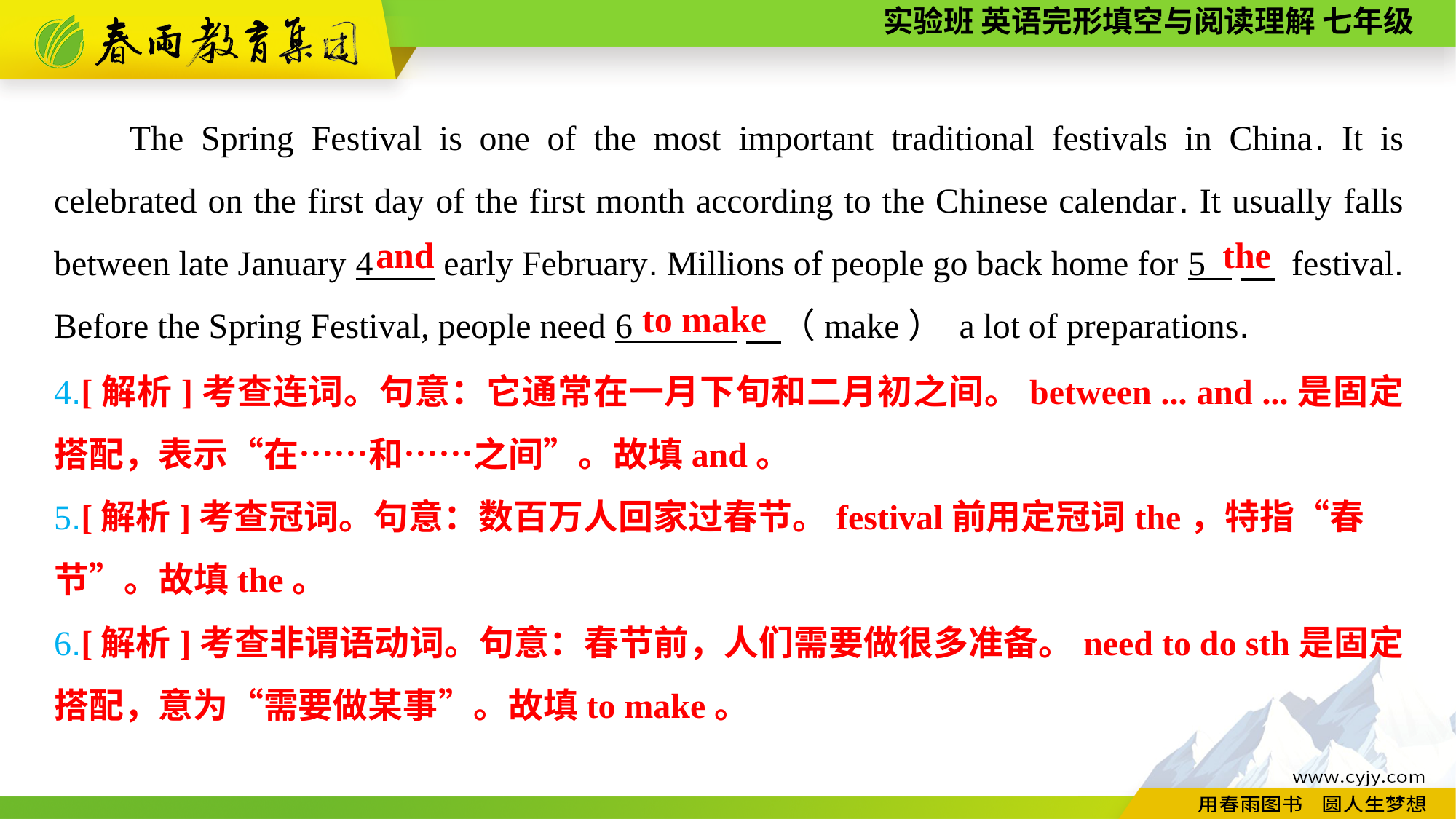

The Spring Festival is one of the most important traditional festivals in China. It is celebrated on the first day of the first month according to the Chinese calendar. It usually falls between late January 4        early February. Millions of people go back home for 5   　 festival. Before the Spring Festival, people need 6            　（make） a lot of preparations.
the
and
to make
4.[解析]考查连词。句意：它通常在一月下旬和二月初之间。between ... and ...是固定搭配，表示“在……和……之间”。故填and。
5.[解析]考查冠词。句意：数百万人回家过春节。festival前用定冠词the，特指“春
节”。故填the。
6.[解析]考查非谓语动词。句意：春节前，人们需要做很多准备。need to do sth是固定搭配，意为“需要做某事”。故填to make。